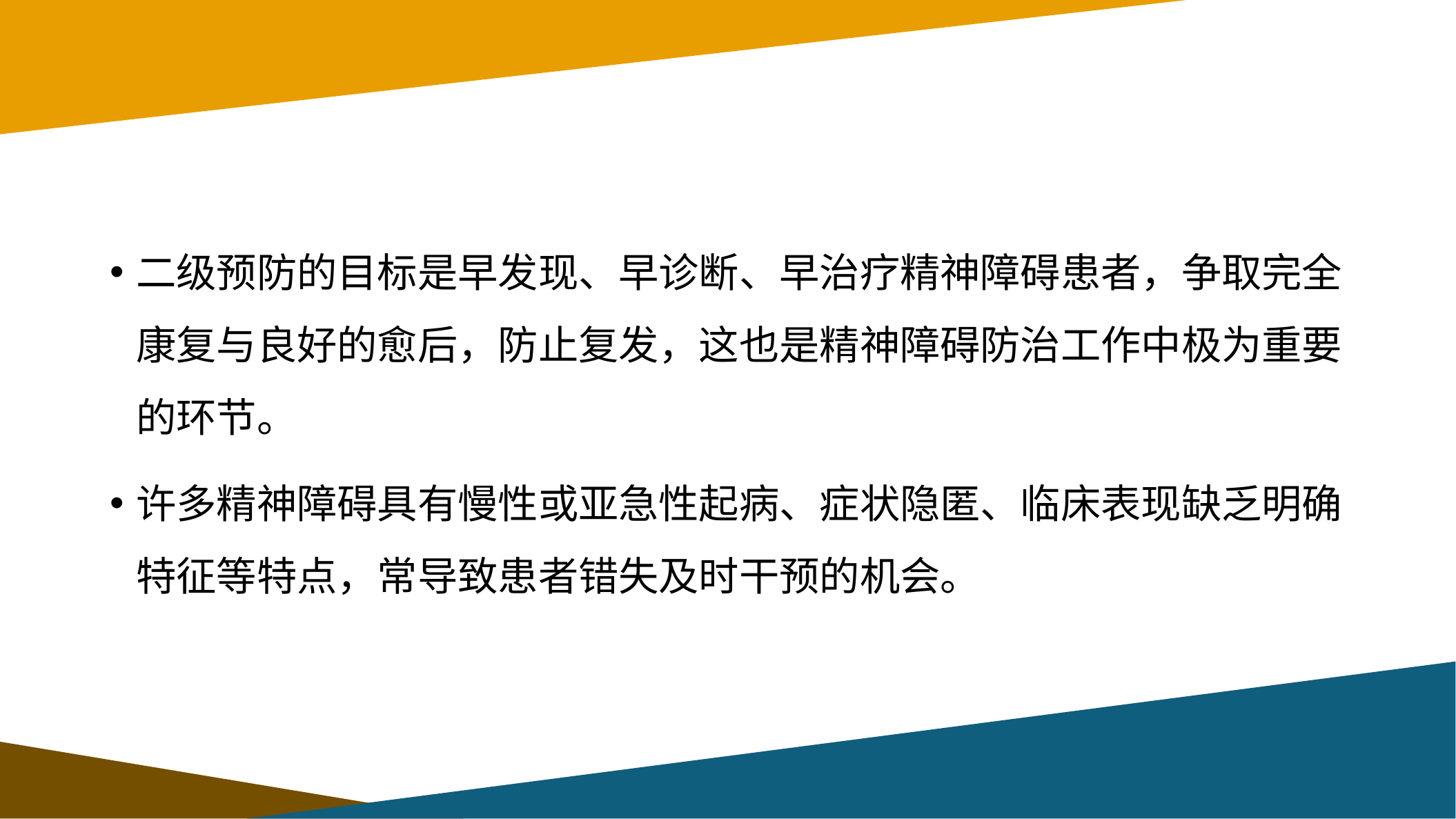

#
二级预防的目标是早发现、早诊断、早治疗精神障碍患者，争取完全康复与良好的愈后，防止复发，这也是精神障碍防治工作中极为重要的环节。
许多精神障碍具有慢性或亚急性起病、症状隐匿、临床表现缺乏明确特征等特点，常导致患者错失及时干预的机会。